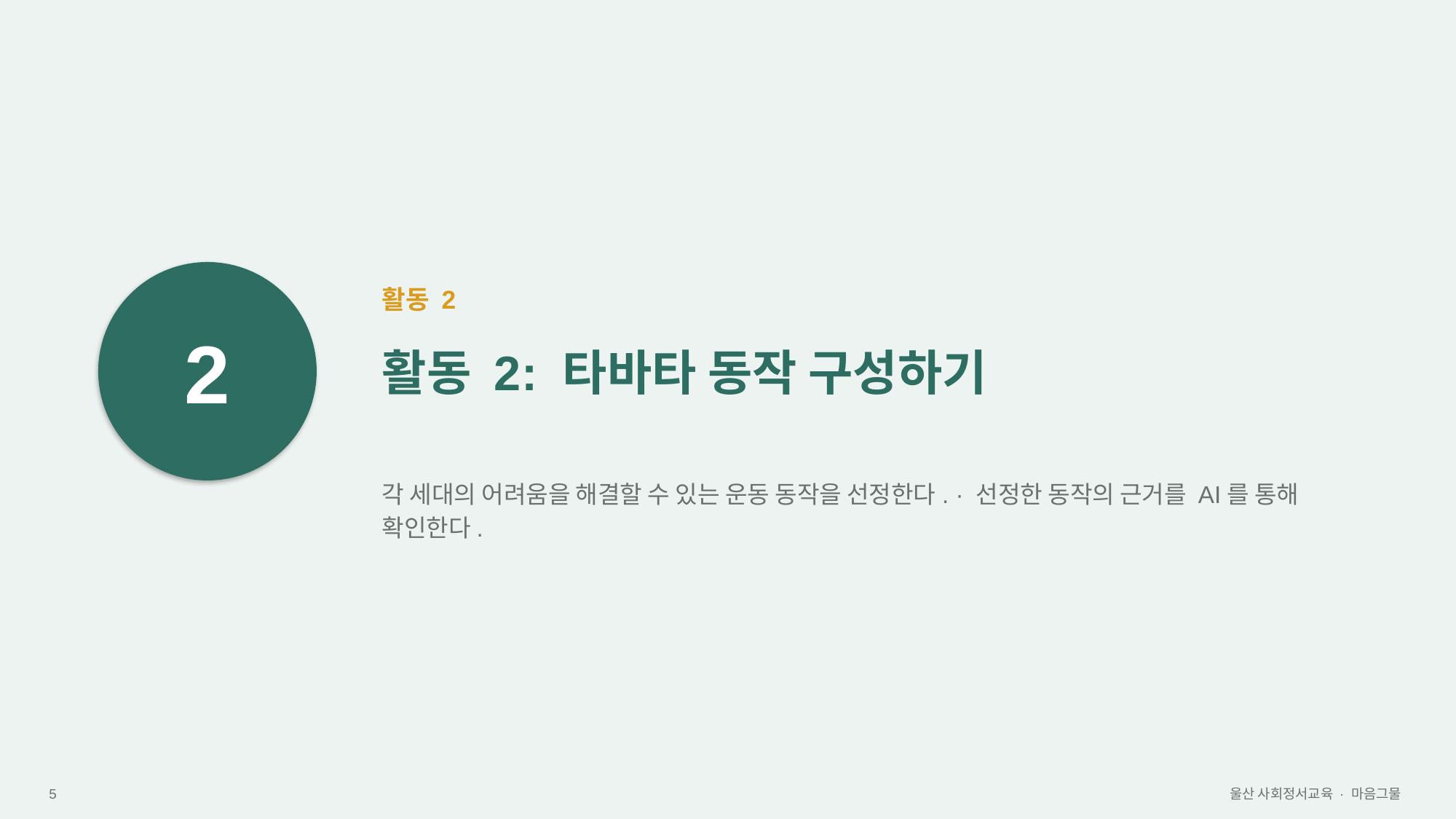

2
활동 2
활동 2: 타바타 동작 구성하기
각 세대의 어려움을 해결할 수 있는 운동 동작을 선정한다. · 선정한 동작의 근거를 AI를 통해 확인한다.
5
울산 사회정서교육 · 마음그물